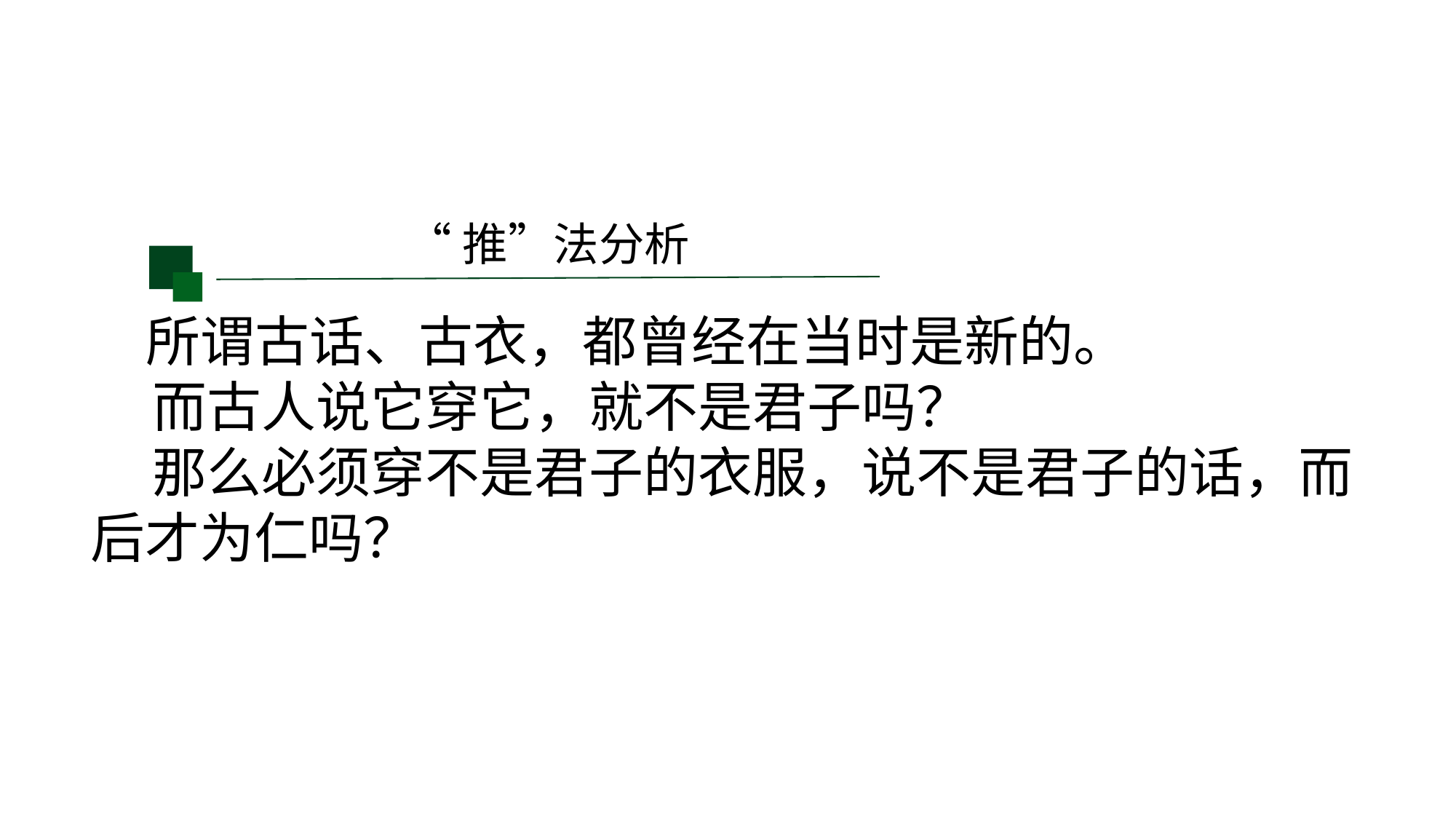

“推”法分析

    所谓古话、古衣，都曾经在当时是新的。
    而古人说它穿它，就不是君子吗？
    那么必须穿不是君子的衣服，说不是君子的话，而后才为仁吗？